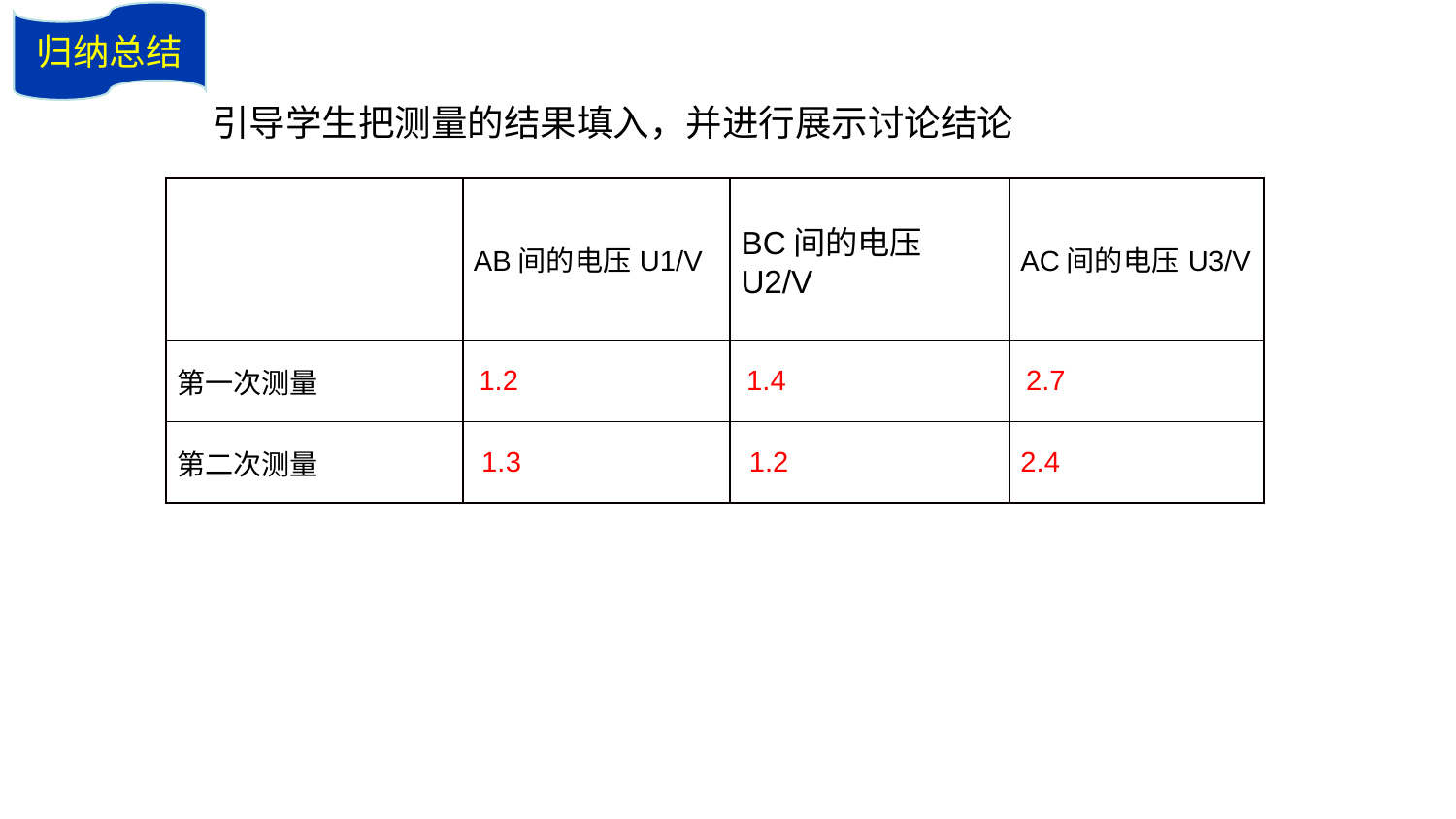

归纳总结
引导学生把测量的结果填入，并进行展示讨论结论
|  | AB间的电压U1/V | BC间的电压U2/V | AC间的电压U3/V |
| --- | --- | --- | --- |
| 第一次测量 | 1.2 | 1.4 | 2.7 |
| 第二次测量 | 1.3 | 1.2 | 2.4 |